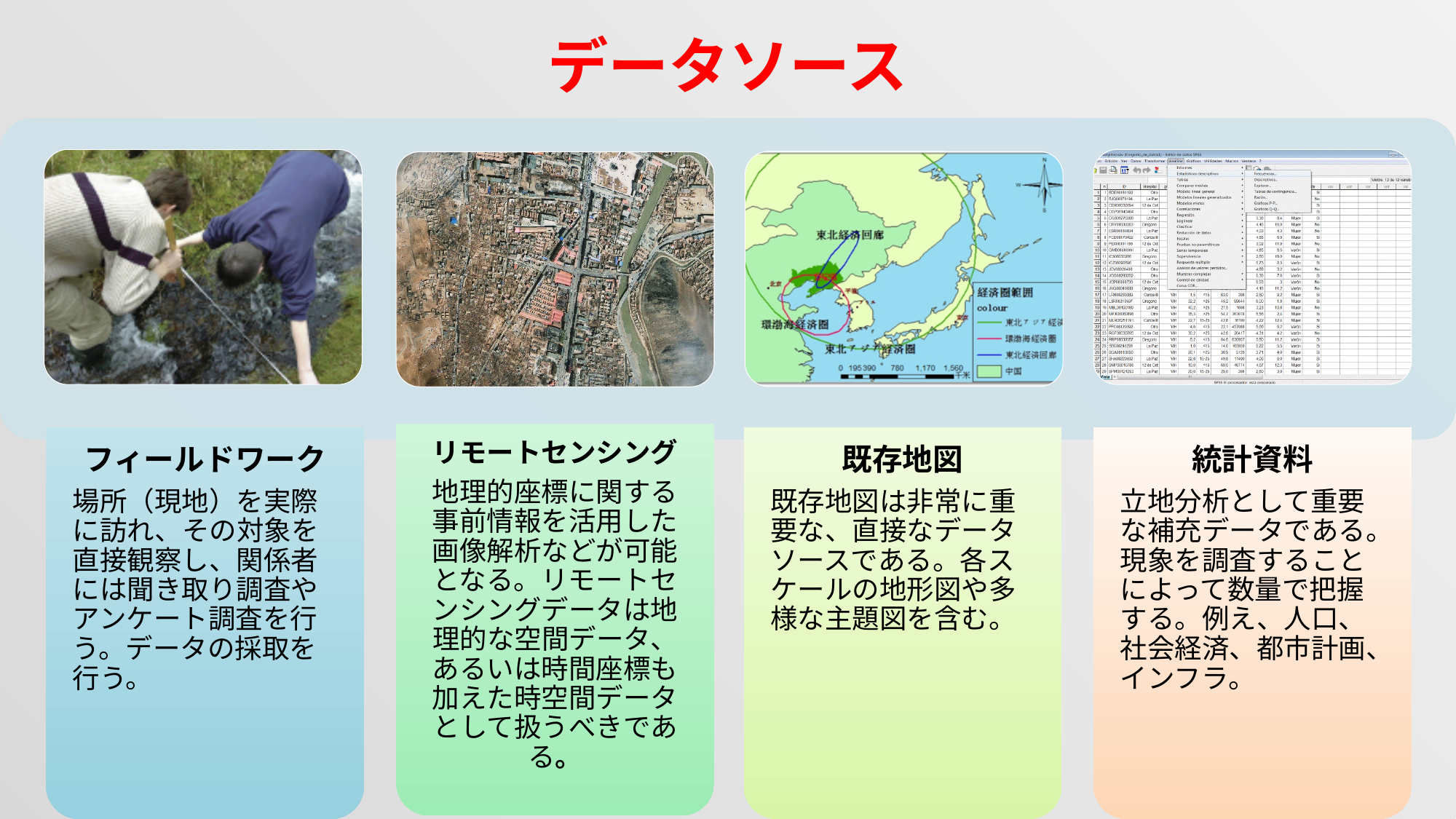

# データソース
フィールドワーク
場所（現地）を実際に訪れ、その対象を直接観察し、関係者には聞き取り調査やアンケート調査を行う。データの採取を行う。
リモートセンシング
地理的座標に関する事前情報を活用した画像解析などが可能となる。リモートセンシングデータは地理的な空間データ、あるいは時間座標も加えた時空間データとして扱うべきである。
既存地図
既存地図は非常に重要な、直接なデータソースである。各スケールの地形図や多様な主題図を含む。
統計資料
立地分析として重要な補充データである。現象を調査することによって数量で把握する。例え、人口、社会経済、都市計画、インフラ。